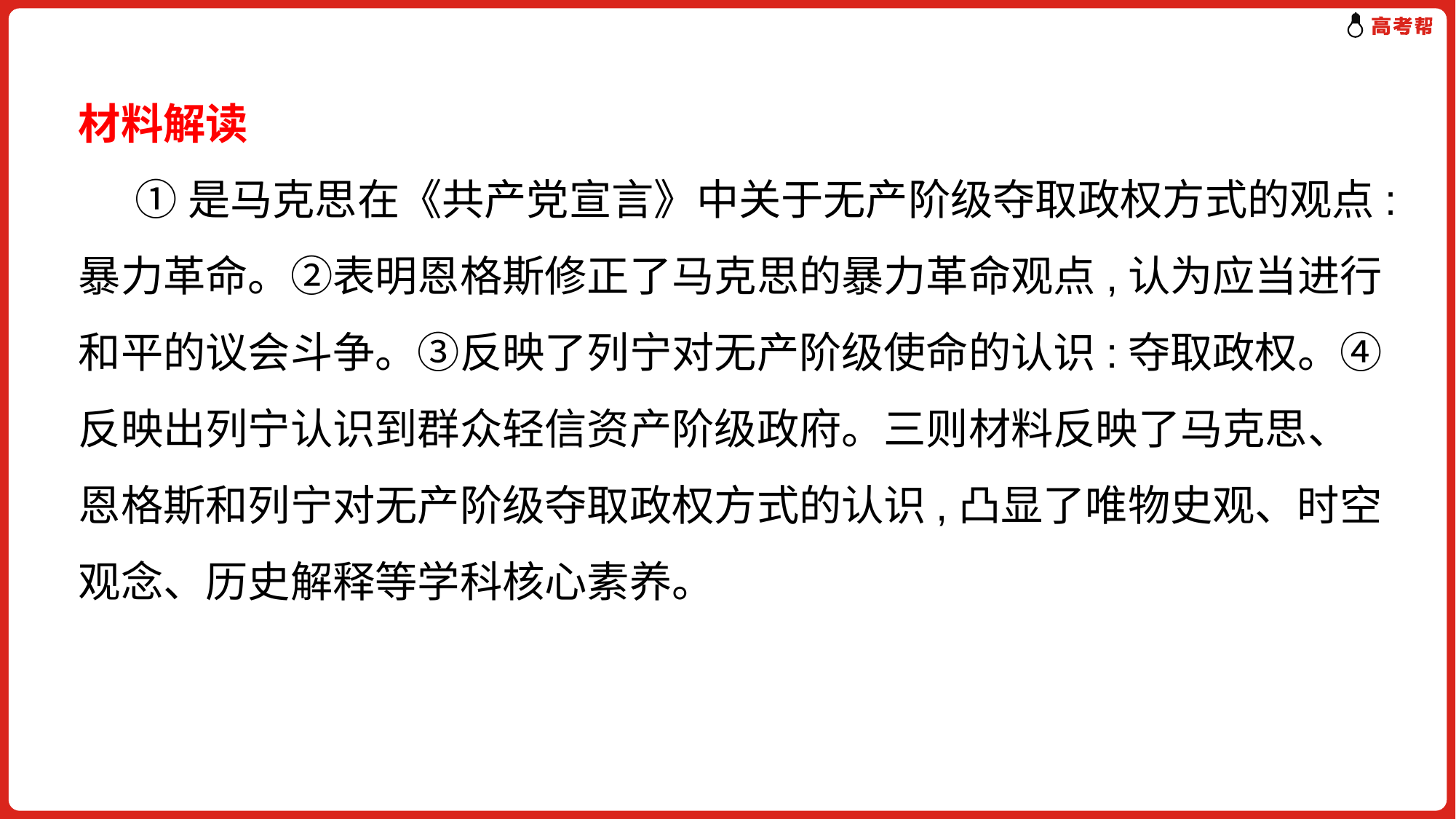

材料解读
      ①是马克思在《共产党宣言》中关于无产阶级夺取政权方式的观点:暴力革命。②表明恩格斯修正了马克思的暴力革命观点,认为应当进行和平的议会斗争。③反映了列宁对无产阶级使命的认识:夺取政权。④反映出列宁认识到群众轻信资产阶级政府。三则材料反映了马克思、恩格斯和列宁对无产阶级夺取政权方式的认识,凸显了唯物史观、时空观念、历史解释等学科核心素养。